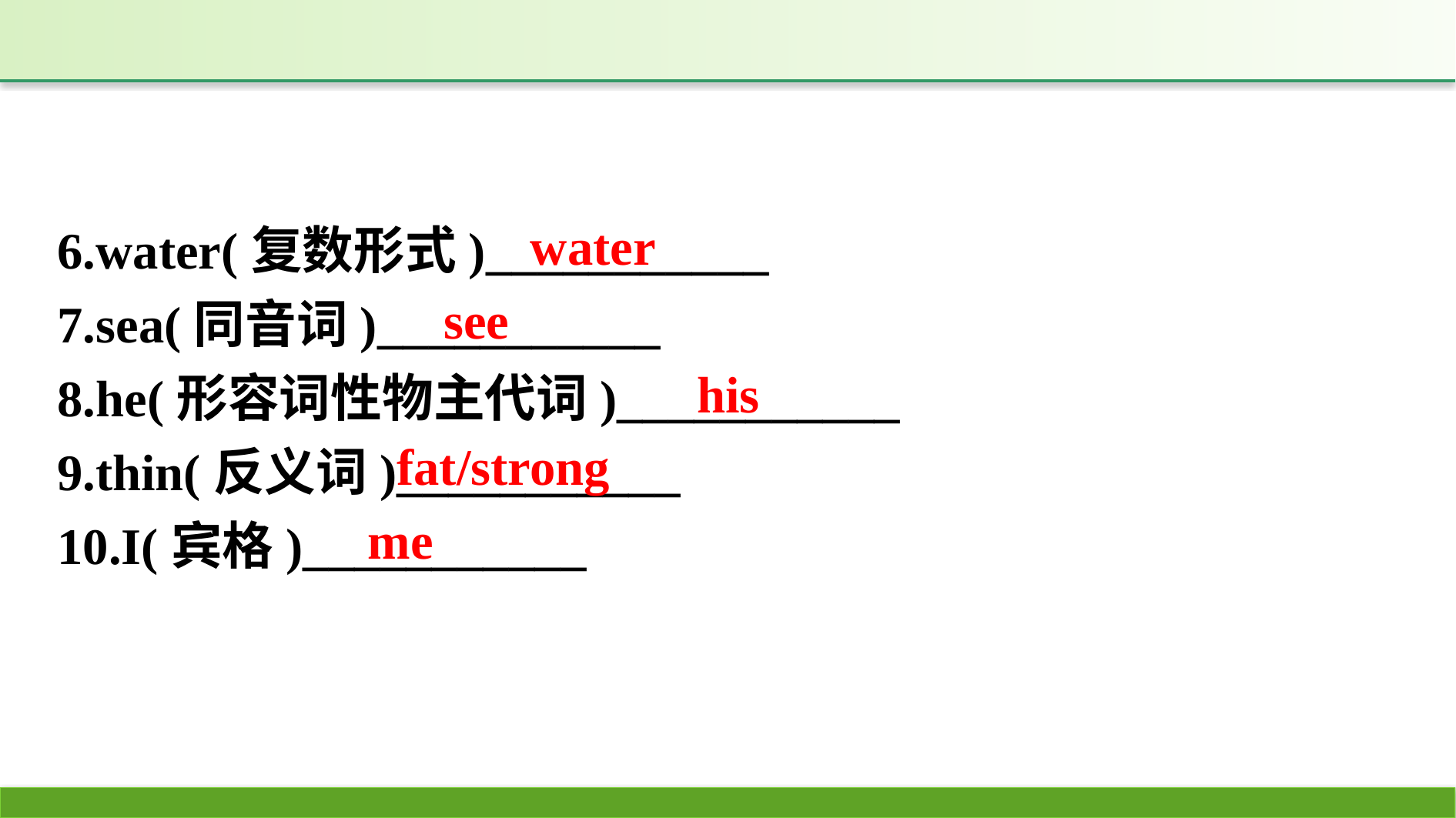

6.water(复数形式)___________
7.sea(同音词)___________
8.he(形容词性物主代词)___________
9.thin(反义词)___________
10.I(宾格)___________
water
see
his
fat/strong
me